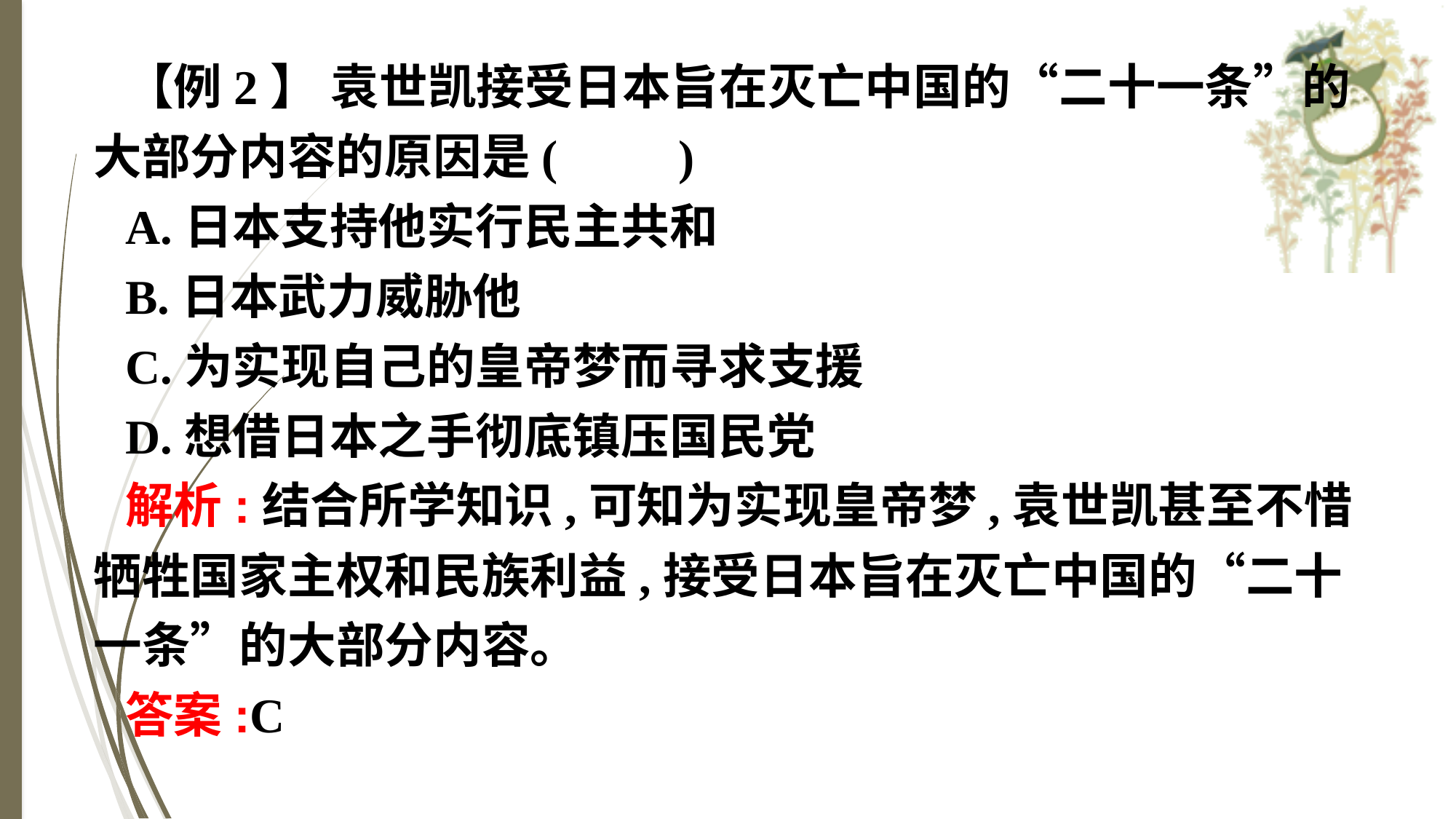

【例2】 袁世凯接受日本旨在灭亡中国的“二十一条”的大部分内容的原因是(　　)
A.日本支持他实行民主共和
B.日本武力威胁他
C.为实现自己的皇帝梦而寻求支援
D.想借日本之手彻底镇压国民党
解析:结合所学知识,可知为实现皇帝梦,袁世凯甚至不惜牺牲国家主权和民族利益,接受日本旨在灭亡中国的“二十一条”的大部分内容。
答案:C